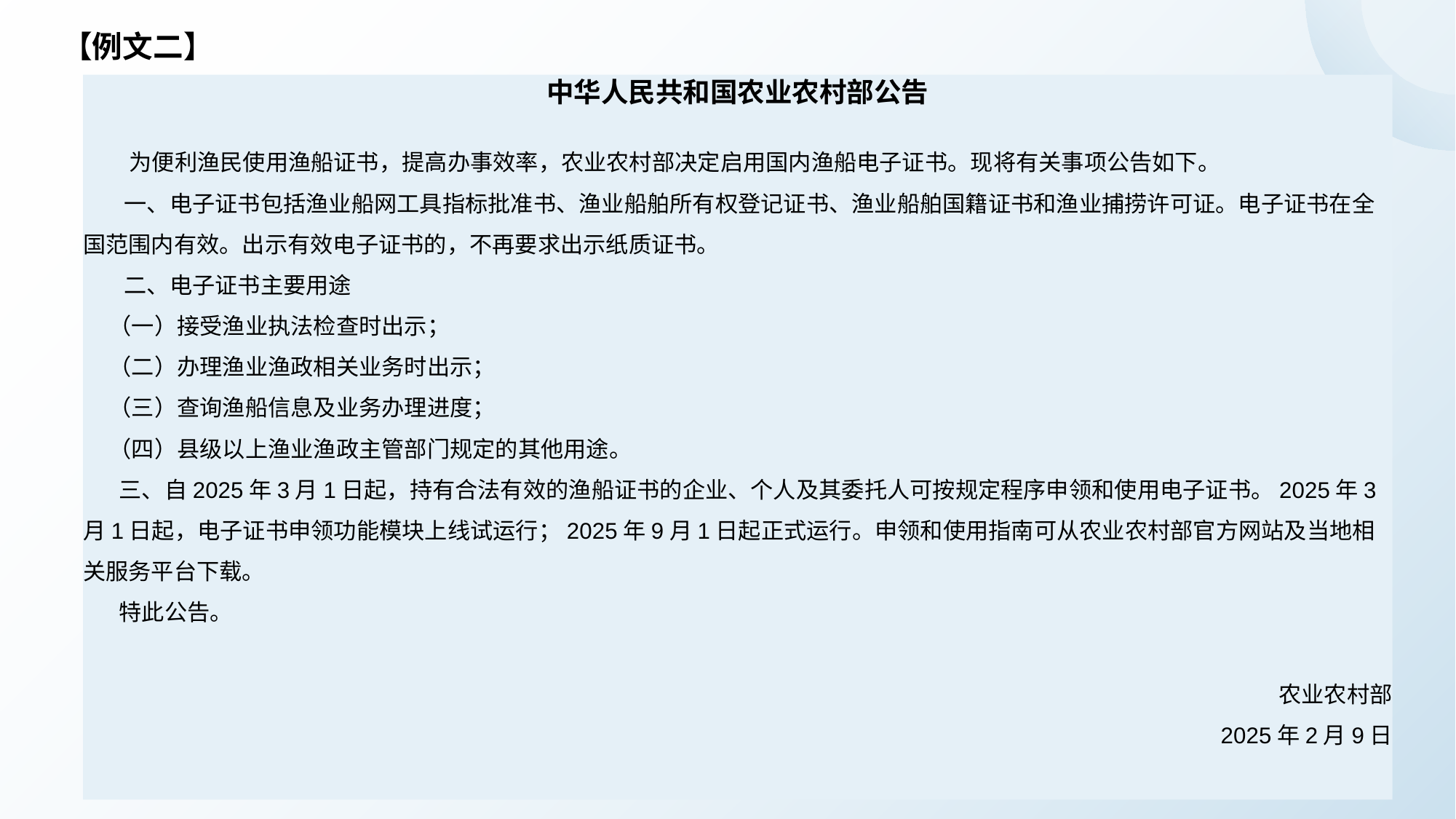

# 【例文二】
中华人民共和国农业农村部公告

        为便利渔民使用渔船证书，提高办事效率，农业农村部决定启用国内渔船电子证书。现将有关事项公告如下。
       一、电子证书包括渔业船网工具指标批准书、渔业船舶所有权登记证书、渔业船舶国籍证书和渔业捕捞许可证。电子证书在全国范围内有效。出示有效电子证书的，不再要求出示纸质证书。
       二、电子证书主要用途
    （一）接受渔业执法检查时出示；
    （二）办理渔业渔政相关业务时出示；
    （三）查询渔船信息及业务办理进度；
    （四）县级以上渔业渔政主管部门规定的其他用途。
      三、自2025年3月1日起，持有合法有效的渔船证书的企业、个人及其委托人可按规定程序申领和使用电子证书。2025年3月1日起，电子证书申领功能模块上线试运行；2025年9月1日起正式运行。申领和使用指南可从农业农村部官方网站及当地相关服务平台下载。
      特此公告。

农业农村部
2025年2月9日